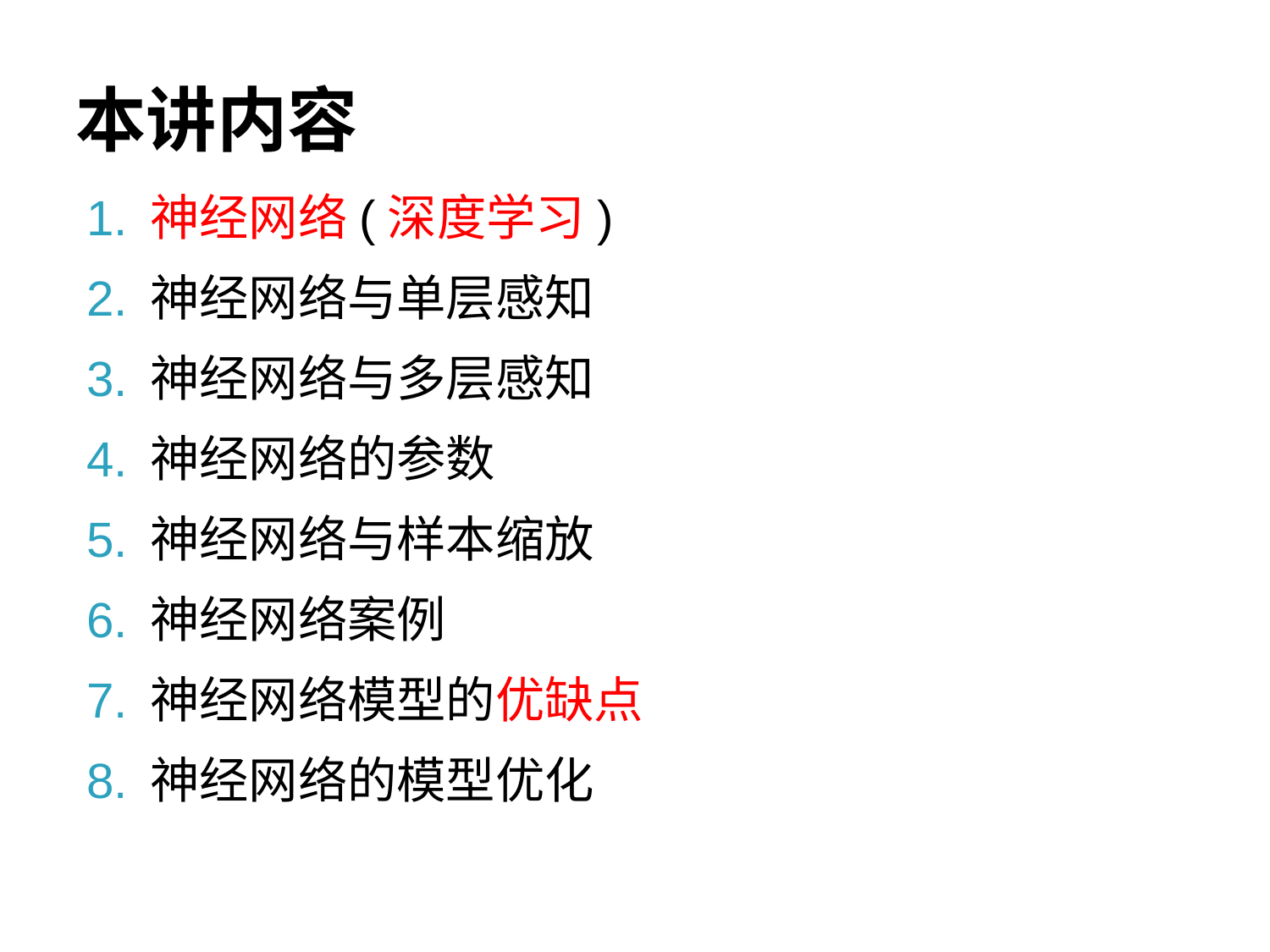

# 本讲内容
神经网络(深度学习)
神经网络与单层感知
神经网络与多层感知
神经网络的参数
神经网络与样本缩放
神经网络案例
神经网络模型的优缺点
神经网络的模型优化